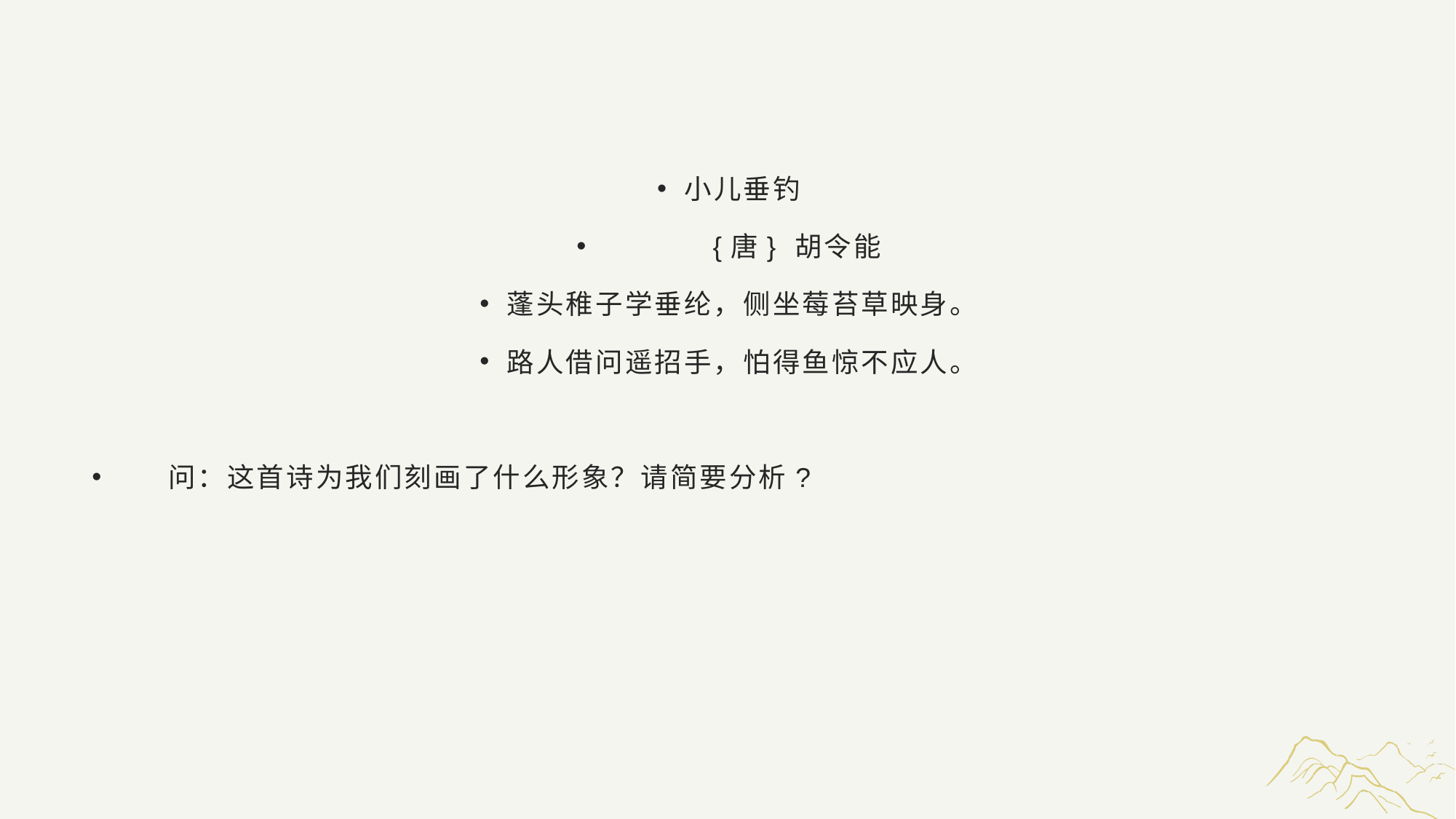

#

小儿垂钓
           {唐} 胡令能
蓬头稚子学垂纶，侧坐莓苔草映身。
路人借问遥招手，怕得鱼惊不应人。

     问：这首诗为我们刻画了什么形象？请简要分析?